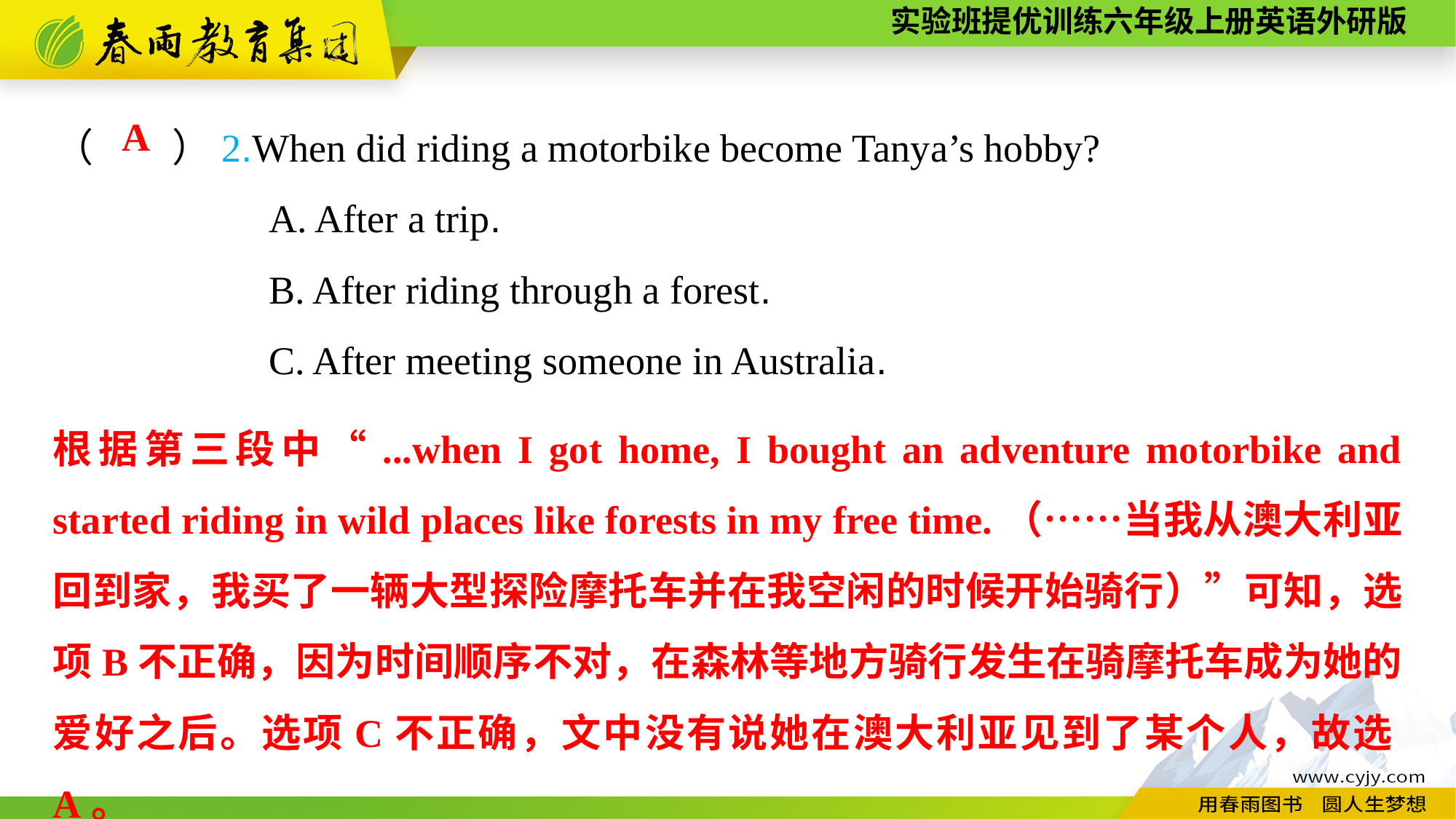

（　　）2.When did riding a motorbike become Tanya’s hobby?
A. After a trip.
B. After riding through a forest.
C. After meeting someone in Australia.
A
根据第三段中“...when I got home, I bought an adventure motorbike and started riding in wild places like forests in my free time.（……当我从澳大利亚回到家，我买了一辆大型探险摩托车并在我空闲的时候开始骑行）”可知，选项B不正确，因为时间顺序不对，在森林等地方骑行发生在骑摩托车成为她的爱好之后。选项C不正确，文中没有说她在澳大利亚见到了某个人，故选A。